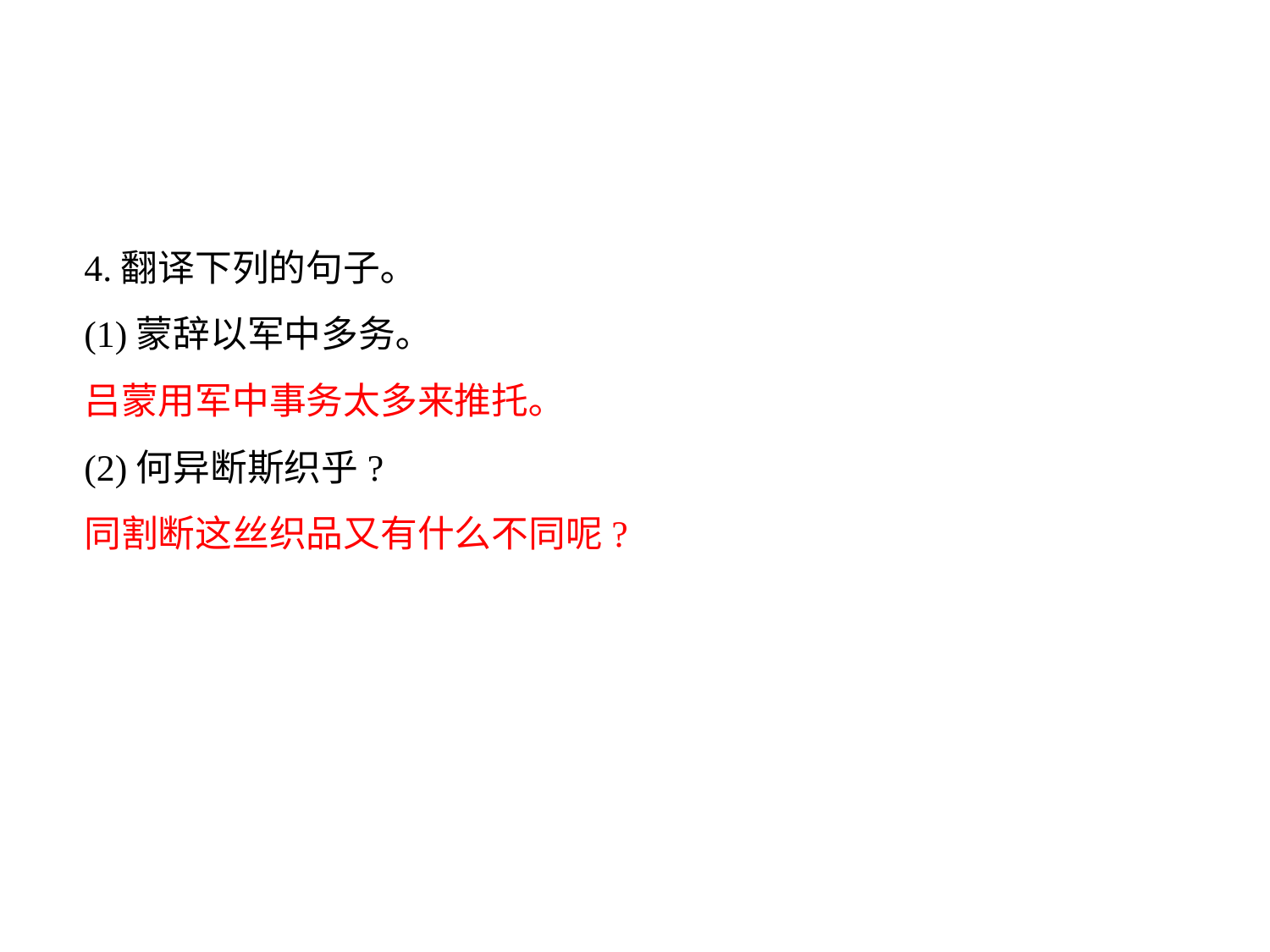

4.翻译下列的句子｡
(1)蒙辞以军中多务｡
吕蒙用军中事务太多来推托｡
(2)何异断斯织乎?
同割断这丝织品又有什么不同呢?